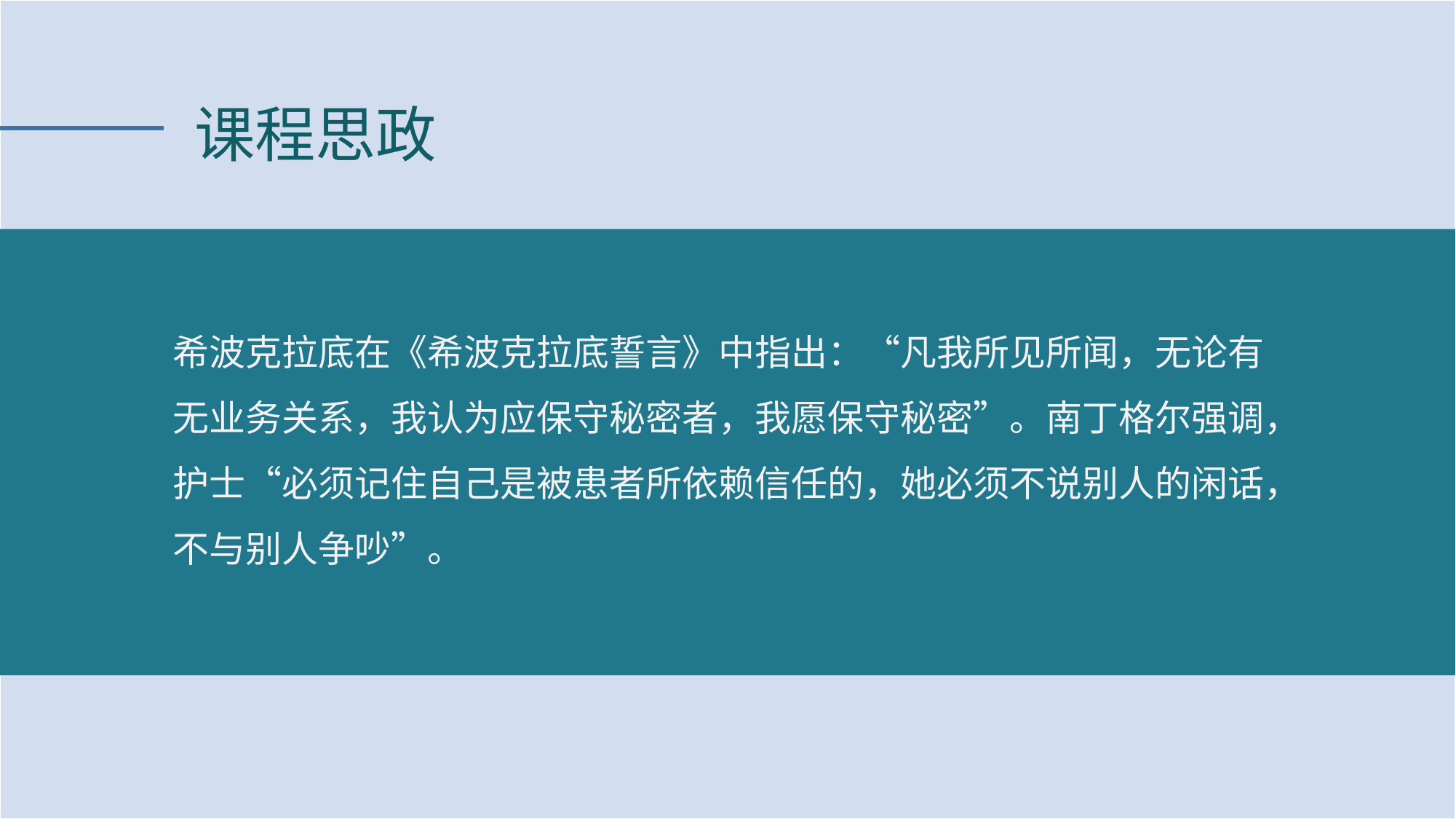

课程思政

希波克拉底在《希波克拉底誓言》中指出：“凡我所见所闻，无论有无业务关系，我认为应保守秘密者，我愿保守秘密”。南丁格尔强调，护士“必须记住自己是被患者所依赖信任的，她必须不说别人的闲话，不与别人争吵”。